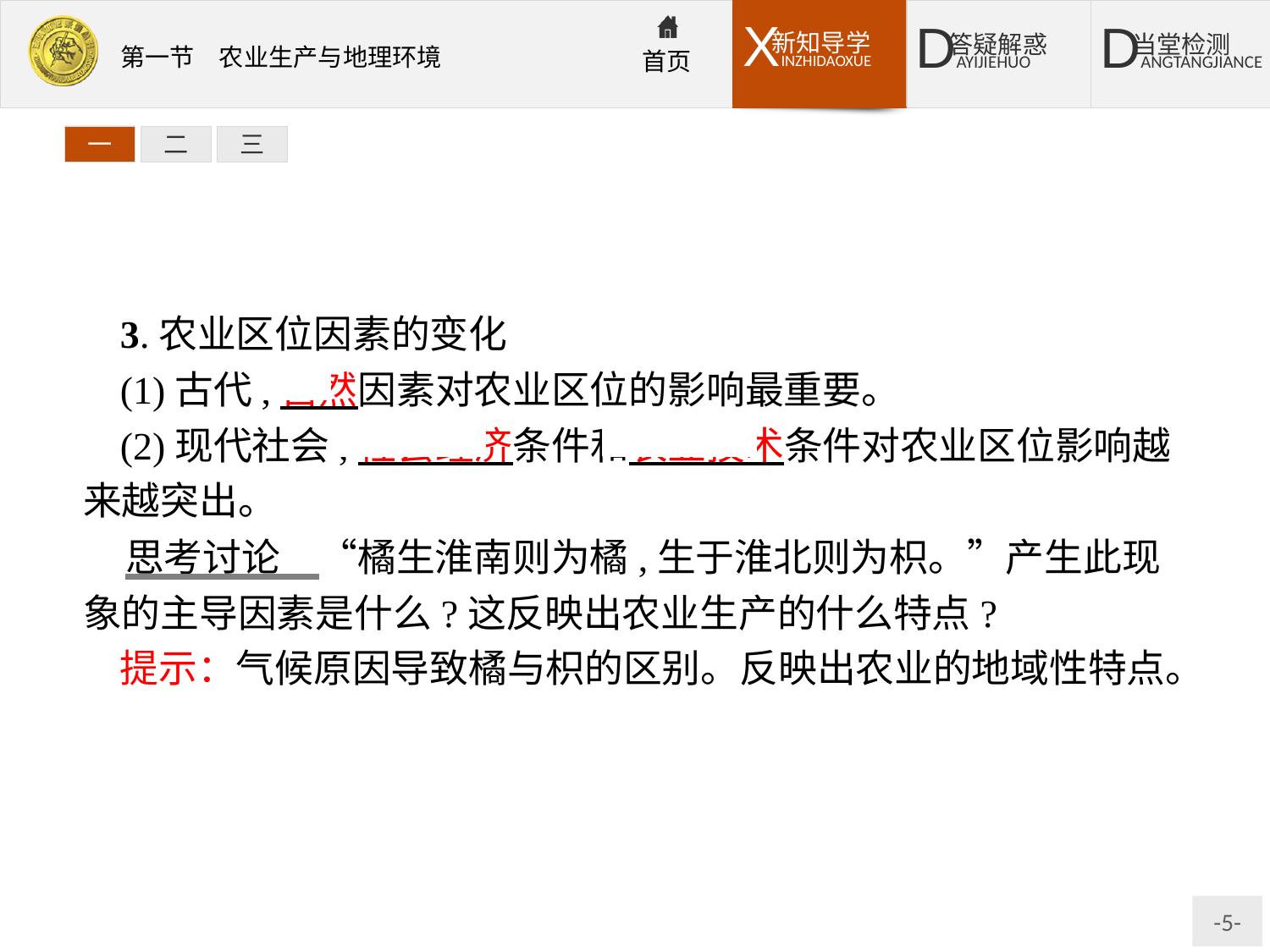

一
二
三
3.农业区位因素的变化
(1)古代,自然因素对农业区位的影响最重要。
(2)现代社会,社会经济条件和农业技术条件对农业区位影响越来越突出。
思考讨论　“橘生淮南则为橘,生于淮北则为枳。”产生此现象的主导因素是什么?这反映出农业生产的什么特点?
提示：气候原因导致橘与枳的区别。反映出农业的地域性特点。